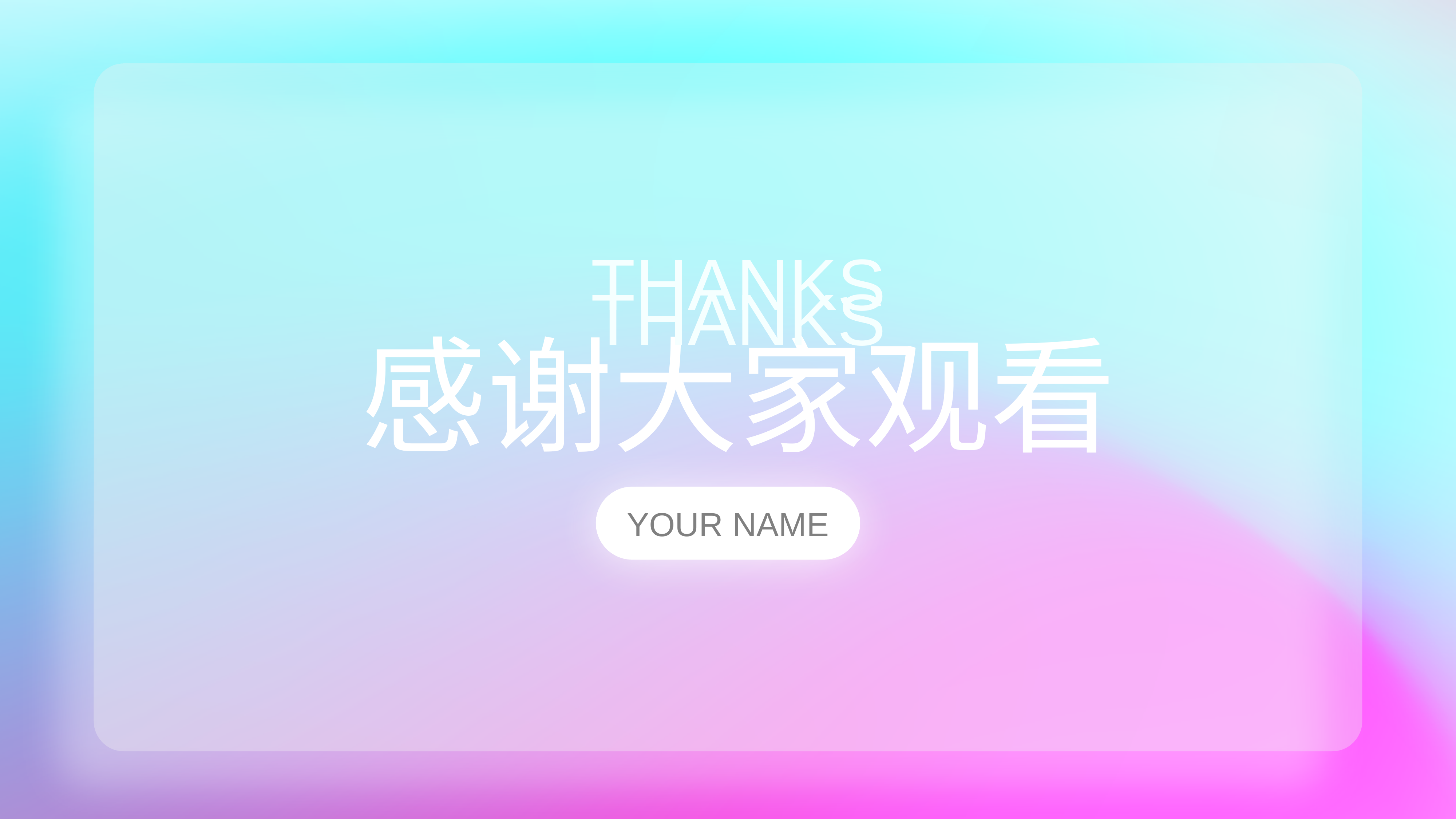

THANKS
THANKS
感谢大家观看
YOUR NAME
THANKS
THANKS